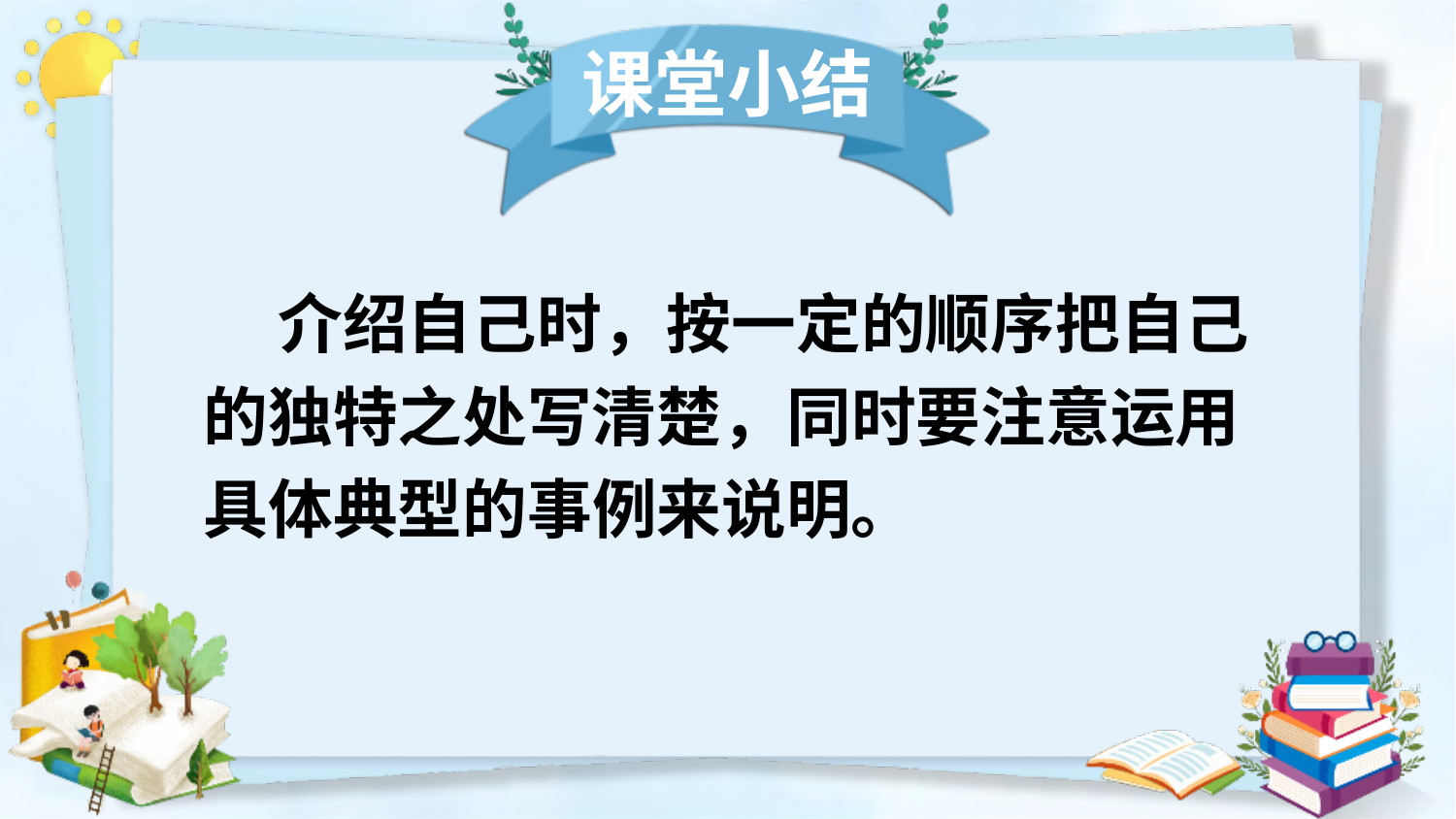

课堂小结
    介绍自己时，按一定的顺序把自己的独特之处写清楚，同时要注意运用具体典型的事例来说明。